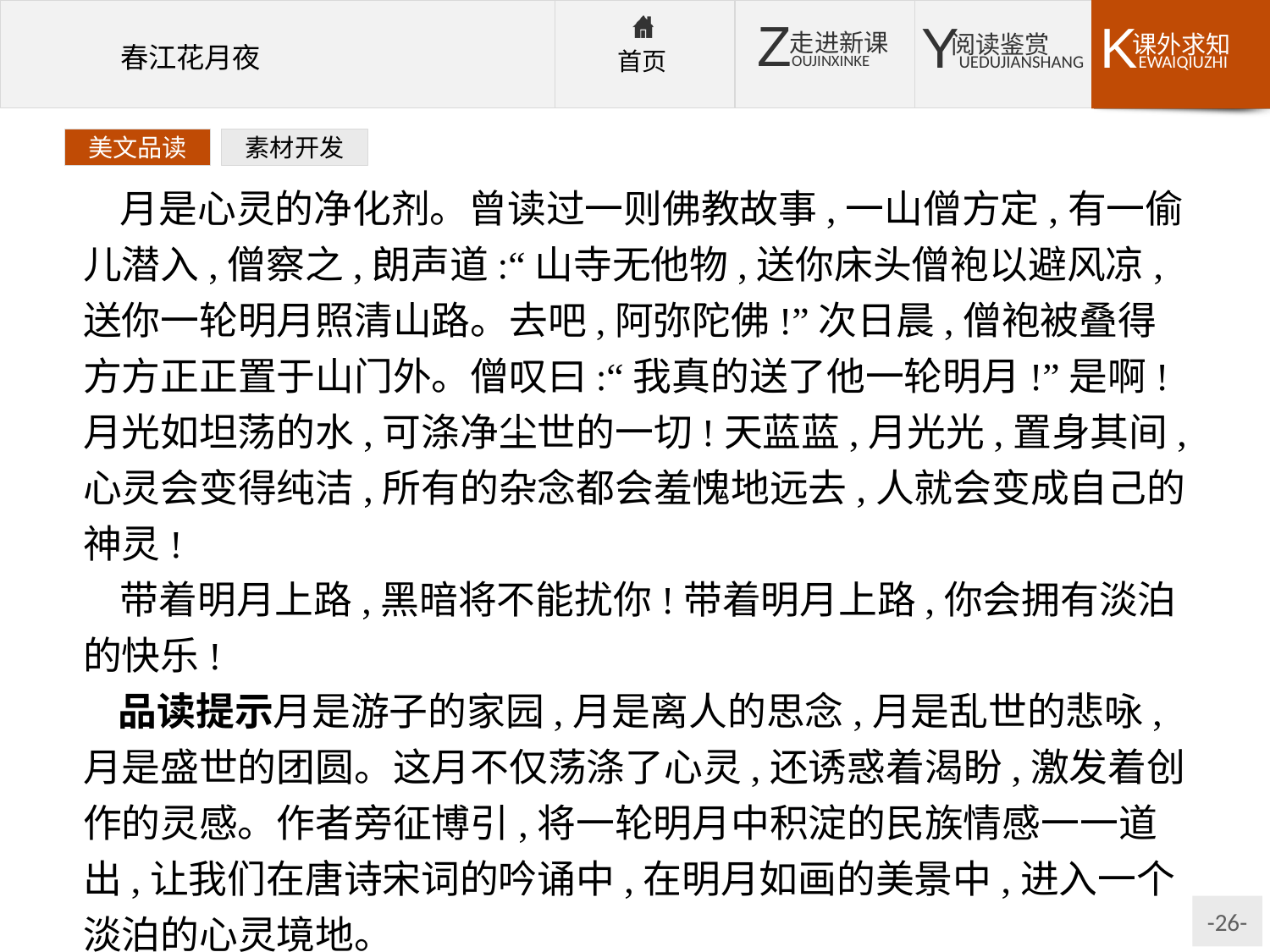

美文品读
素材开发
月是心灵的净化剂。曾读过一则佛教故事,一山僧方定,有一偷儿潜入,僧察之,朗声道:“山寺无他物,送你床头僧袍以避风凉,送你一轮明月照清山路。去吧,阿弥陀佛!”次日晨,僧袍被叠得方方正正置于山门外。僧叹曰:“我真的送了他一轮明月!”是啊!月光如坦荡的水,可涤净尘世的一切!天蓝蓝,月光光,置身其间,心灵会变得纯洁,所有的杂念都会羞愧地远去,人就会变成自己的神灵!
带着明月上路,黑暗将不能扰你!带着明月上路,你会拥有淡泊的快乐!
品读提示月是游子的家园,月是离人的思念,月是乱世的悲咏,月是盛世的团圆。这月不仅荡涤了心灵,还诱惑着渴盼,激发着创作的灵感。作者旁征博引,将一轮明月中积淀的民族情感一一道出,让我们在唐诗宋词的吟诵中,在明月如画的美景中,进入一个淡泊的心灵境地。